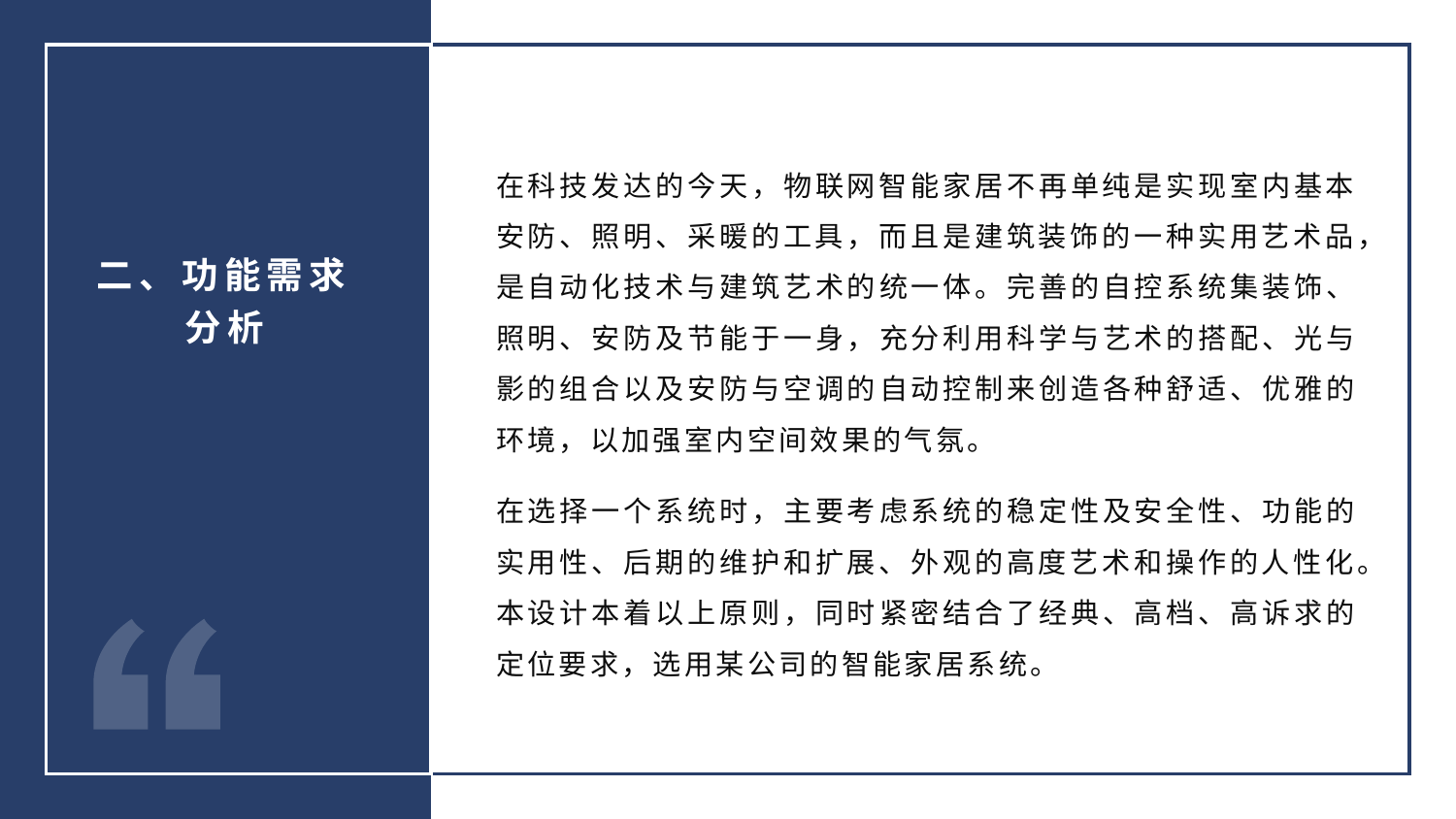

在科技发达的今天，物联网智能家居不再单纯是实现室内基本安防、照明、采暖的工具，而且是建筑装饰的一种实用艺术品，是自动化技术与建筑艺术的统一体。完善的自控系统集装饰、照明、安防及节能于一身，充分利用科学与艺术的搭配、光与影的组合以及安防与空调的自动控制来创造各种舒适、优雅的环境，以加强室内空间效果的气氛。
在选择一个系统时，主要考虑系统的稳定性及安全性、功能的实用性、后期的维护和扩展、外观的高度艺术和操作的人性化。本设计本着以上原则，同时紧密结合了经典、高档、高诉求的定位要求，选用某公司的智能家居系统。
二、功能需求分析